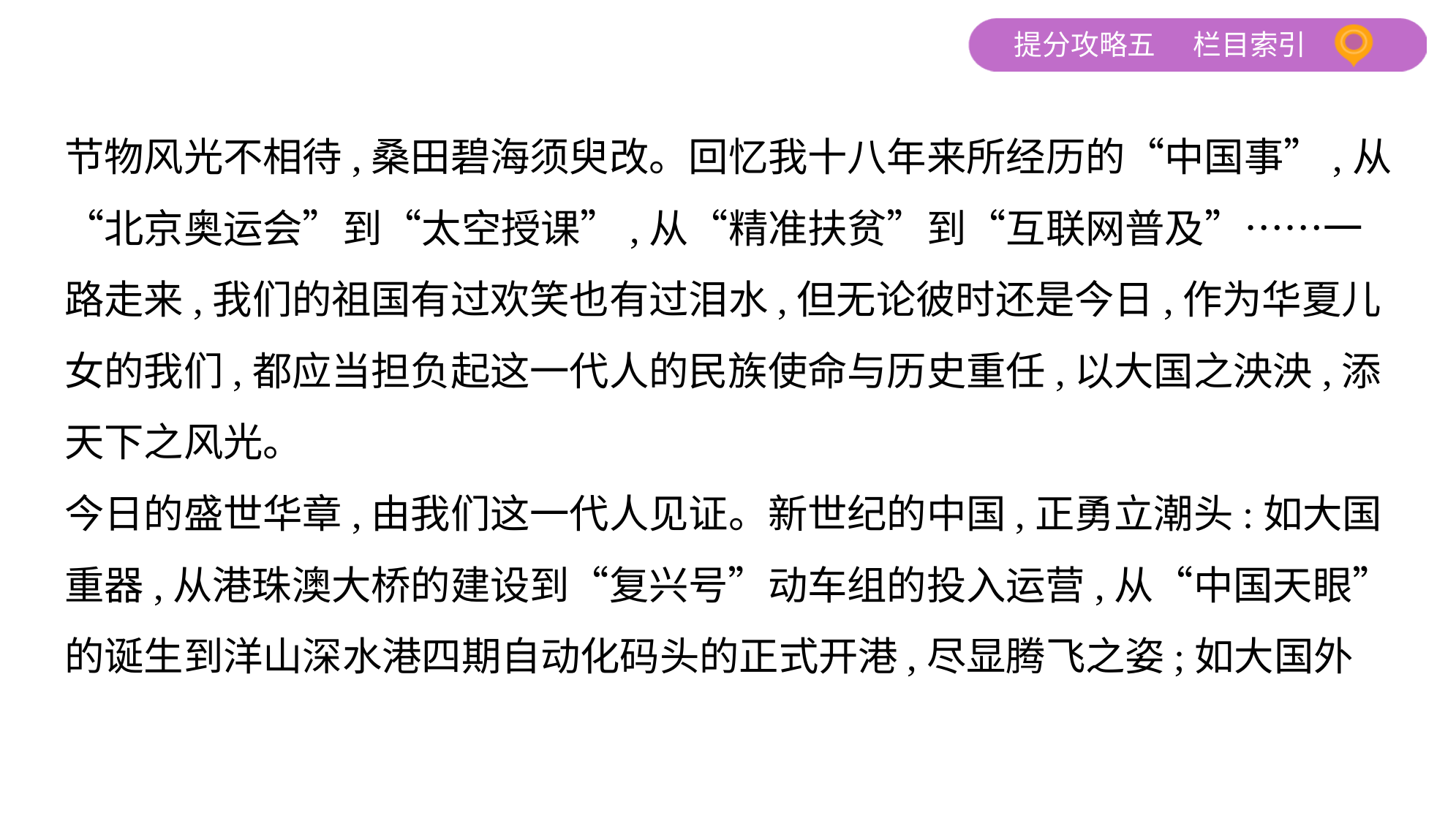

节物风光不相待,桑田碧海须臾改。回忆我十八年来所经历的“中国事”,从
“北京奥运会”到“太空授课”,从“精准扶贫”到“互联网普及”……一
路走来,我们的祖国有过欢笑也有过泪水,但无论彼时还是今日,作为华夏儿
女的我们,都应当担负起这一代人的民族使命与历史重任,以大国之泱泱,添
天下之风光。
今日的盛世华章,由我们这一代人见证。新世纪的中国,正勇立潮头:如大国
重器,从港珠澳大桥的建设到“复兴号”动车组的投入运营,从“中国天眼”
的诞生到洋山深水港四期自动化码头的正式开港,尽显腾飞之姿;如大国外